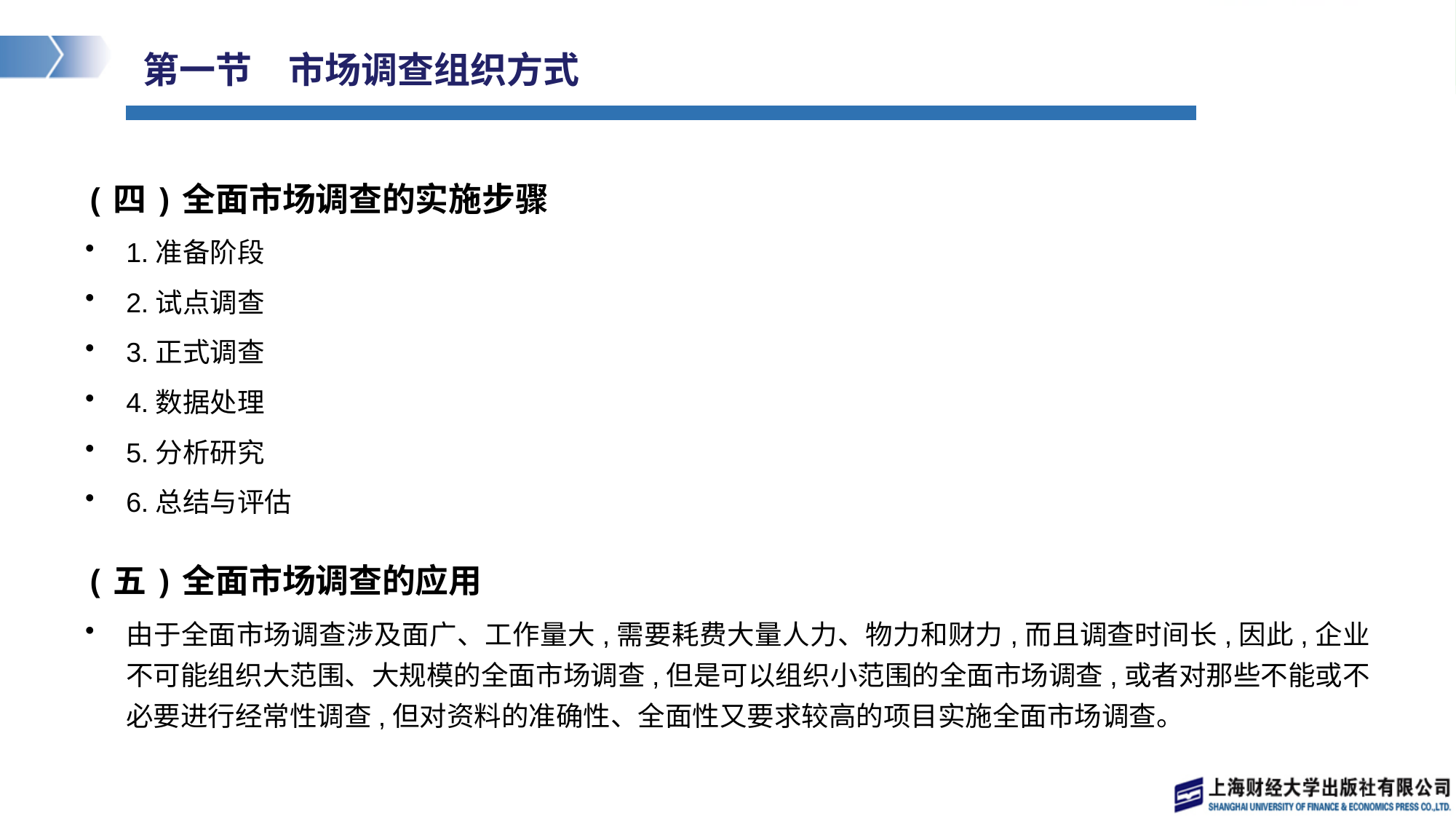

# 第一节　市场调查组织方式
(四)全面市场调查的实施步骤
1.准备阶段
2.试点调查
3.正式调查
4.数据处理
5.分析研究
6.总结与评估
(五)全面市场调查的应用
由于全面市场调查涉及面广、工作量大,需要耗费大量人力、物力和财力,而且调查时间长,因此,企业不可能组织大范围、大规模的全面市场调查,但是可以组织小范围的全面市场调查,或者对那些不能或不必要进行经常性调查,但对资料的准确性、全面性又要求较高的项目实施全面市场调查。